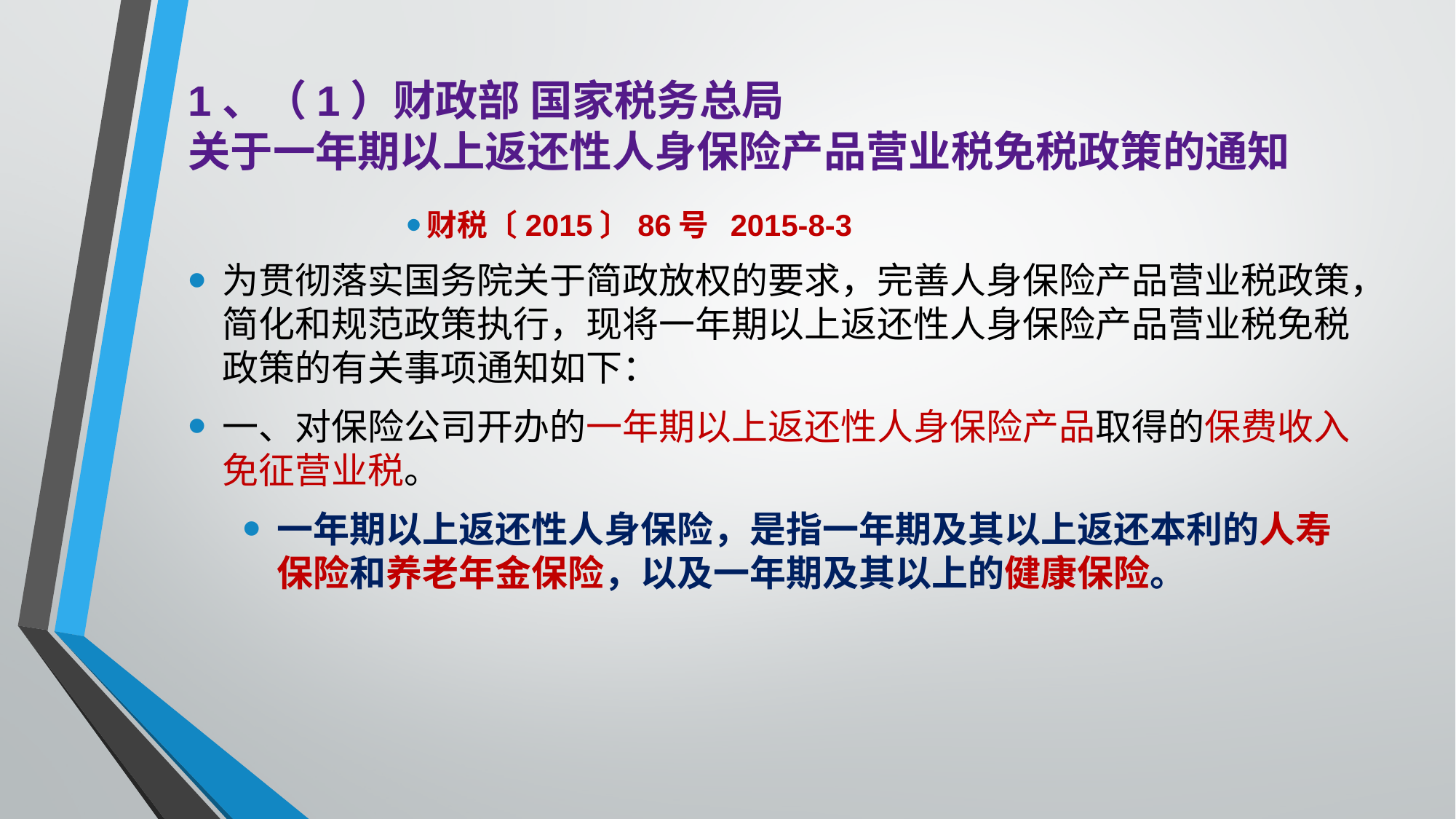

# 1、（1）财政部 国家税务总局 关于一年期以上返还性人身保险产品营业税免税政策的通知
财税〔2015〕86号  2015-8-3
为贯彻落实国务院关于简政放权的要求，完善人身保险产品营业税政策，简化和规范政策执行，现将一年期以上返还性人身保险产品营业税免税政策的有关事项通知如下：
一、对保险公司开办的一年期以上返还性人身保险产品取得的保费收入免征营业税。
一年期以上返还性人身保险，是指一年期及其以上返还本利的人寿保险和养老年金保险，以及一年期及其以上的健康保险。